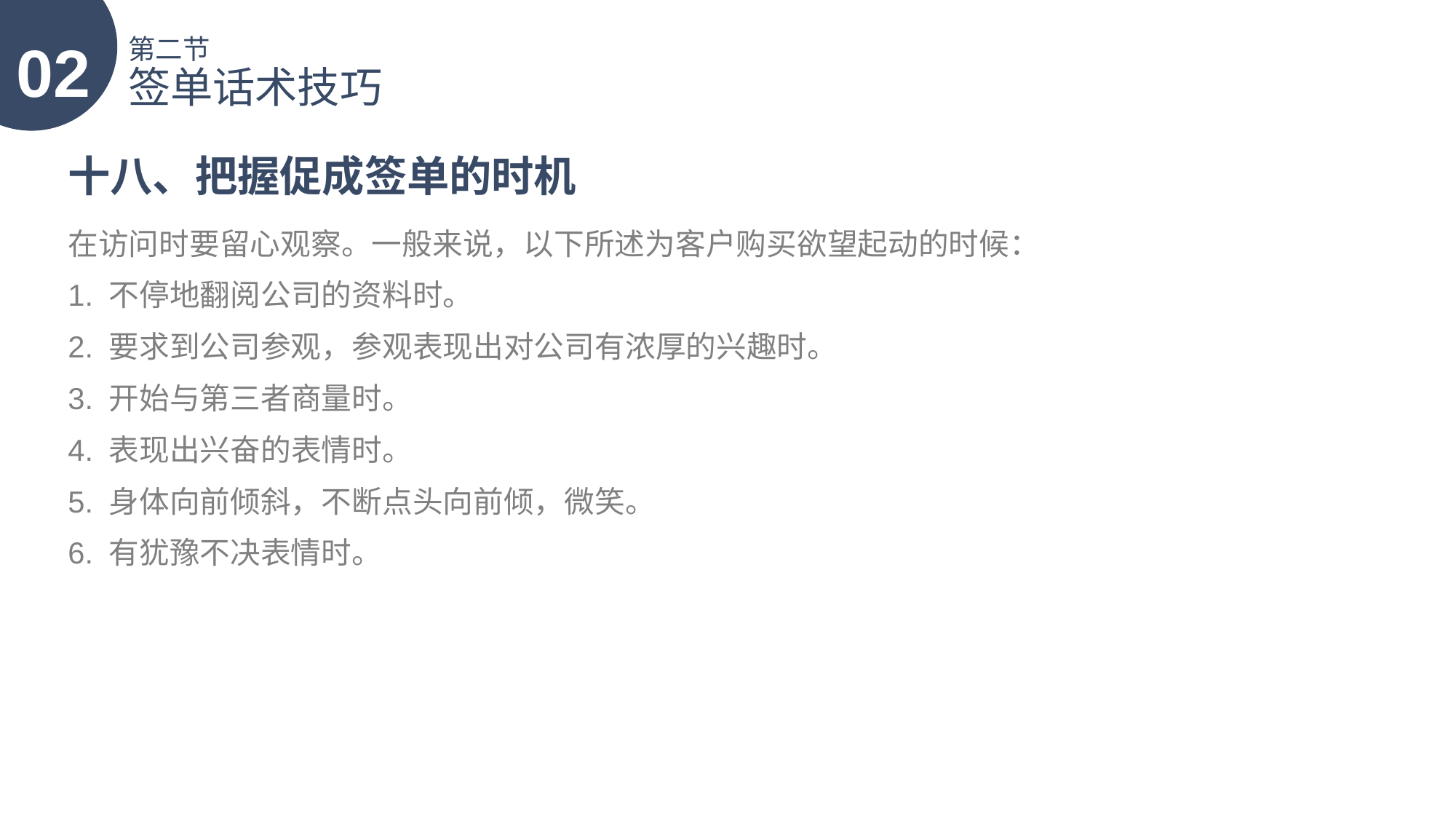

02
第二节
签单话术技巧
十八、把握促成签单的时机
在访问时要留心观察。一般来说，以下所述为客户购买欲望起动的时候：
1. 不停地翻阅公司的资料时。
2. 要求到公司参观，参观表现出对公司有浓厚的兴趣时。
3. 开始与第三者商量时。
4. 表现出兴奋的表情时。
5. 身体向前倾斜，不断点头向前倾，微笑。
6. 有犹豫不决表情时。